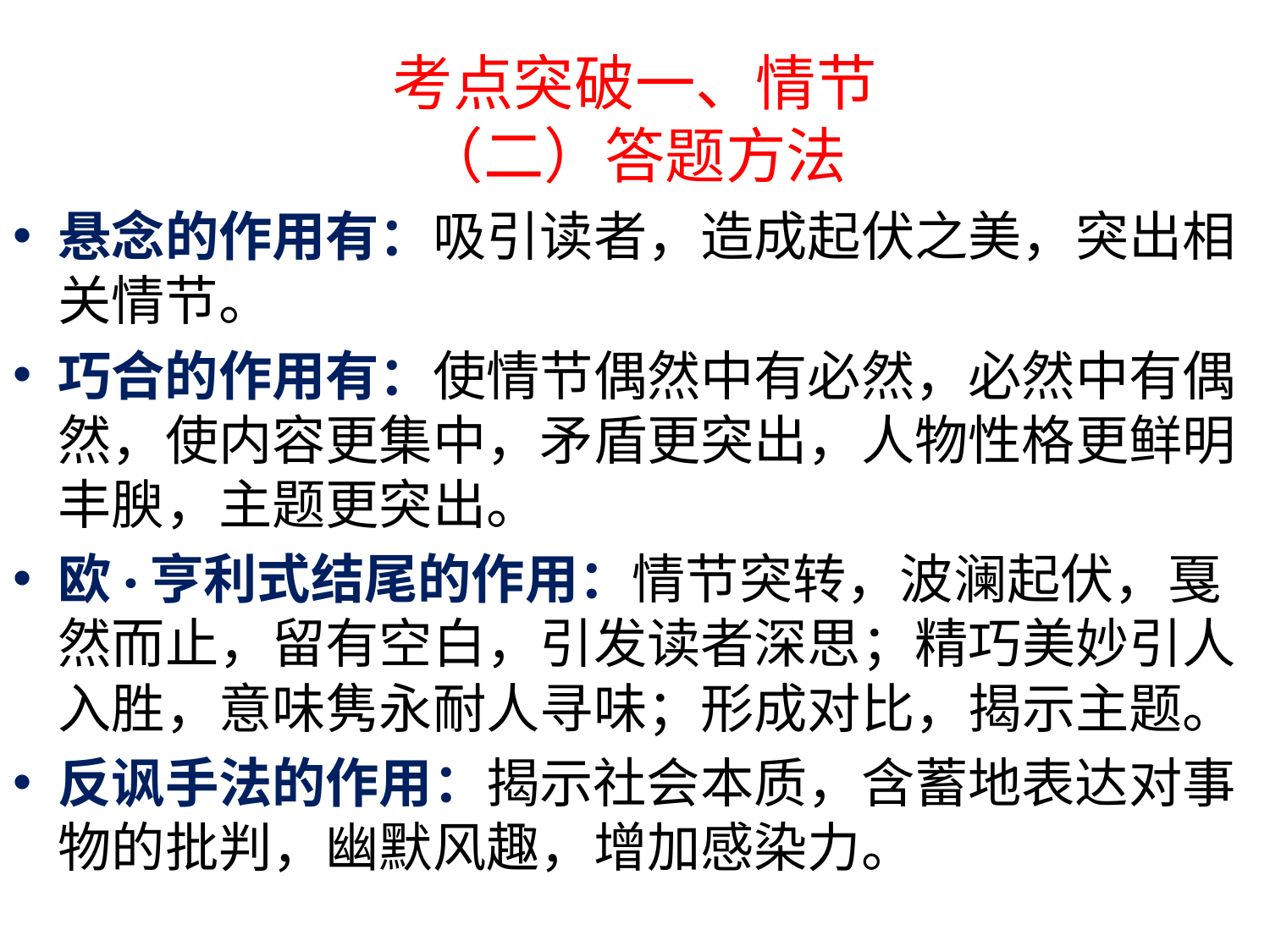

# 考点突破一、情节 （二）答题方法
悬念的作用有：吸引读者，造成起伏之美，突出相关情节。
巧合的作用有：使情节偶然中有必然，必然中有偶然，使内容更集中，矛盾更突出，人物性格更鲜明丰腴，主题更突出。
欧·亨利式结尾的作用：情节突转，波澜起伏，戛然而止，留有空白，引发读者深思；精巧美妙引人入胜，意味隽永耐人寻味；形成对比，揭示主题。
反讽手法的作用：揭示社会本质，含蓄地表达对事物的批判，幽默风趣，增加感染力。